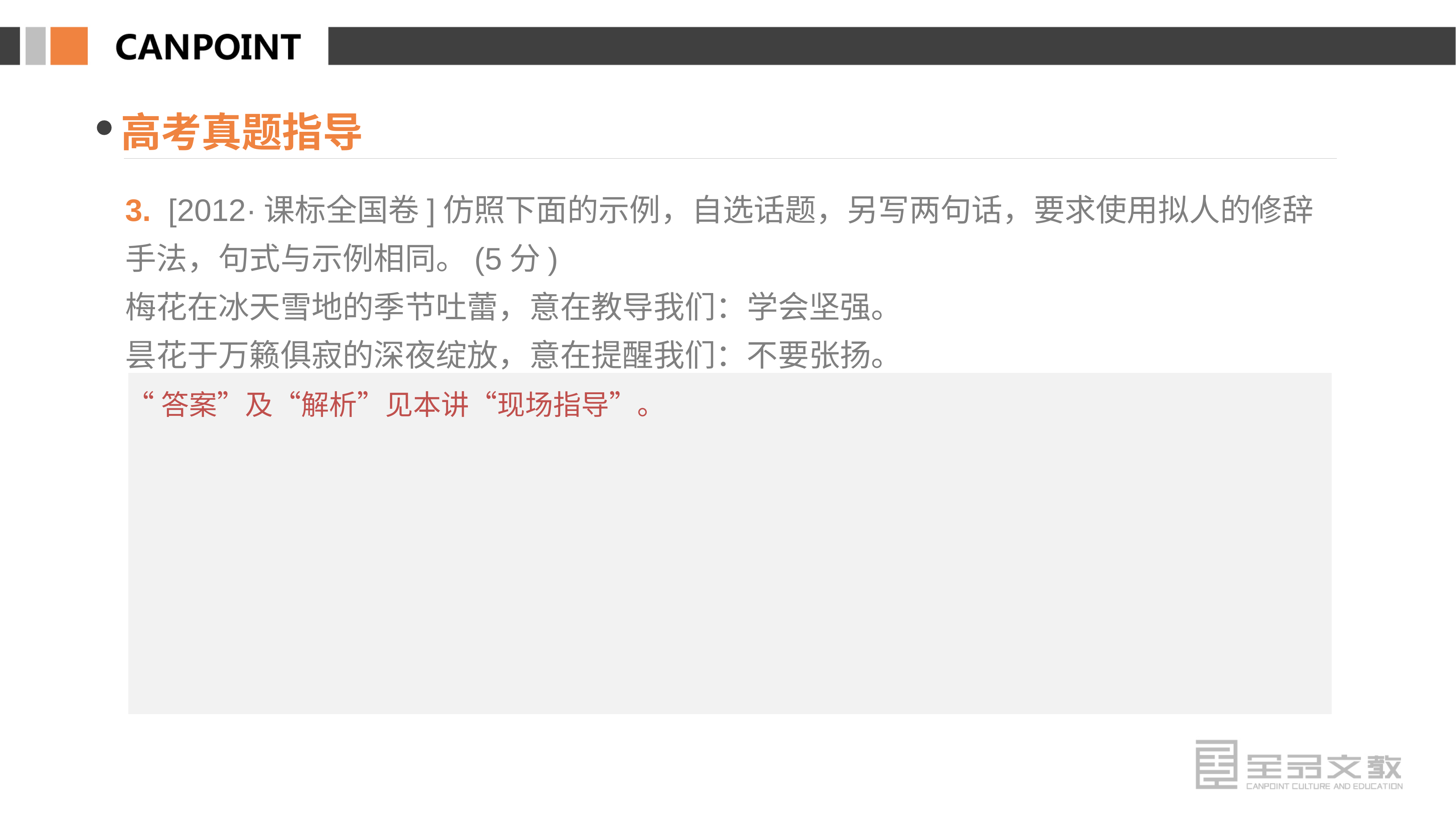

高考真题指导

3.  [2012·课标全国卷]仿照下面的示例，自选话题，另写两句话，要求使用拟人的修辞手法，句式与示例相同。(5分)
梅花在冰天雪地的季节吐蕾，意在教导我们：学会坚强。
昙花于万籁俱寂的深夜绽放，意在提醒我们：不要张扬。

“答案”及“解析”见本讲“现场指导”。